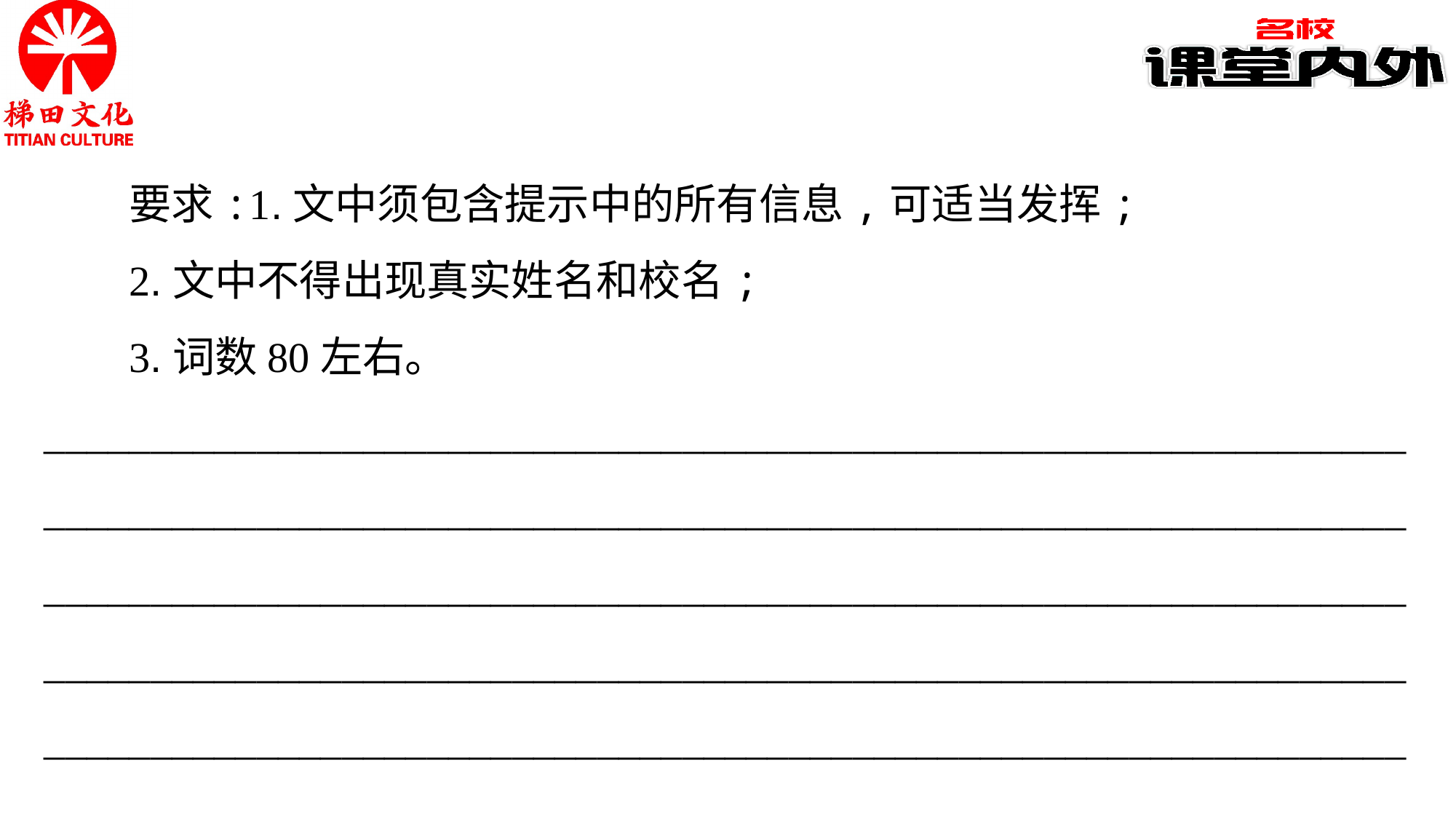

要求:1.文中须包含提示中的所有信息,可适当发挥;
2.文中不得出现真实姓名和校名;
3.词数80左右。
________________________________________________________________
________________________________________________________________
________________________________________________________________
________________________________________________________________
________________________________________________________________